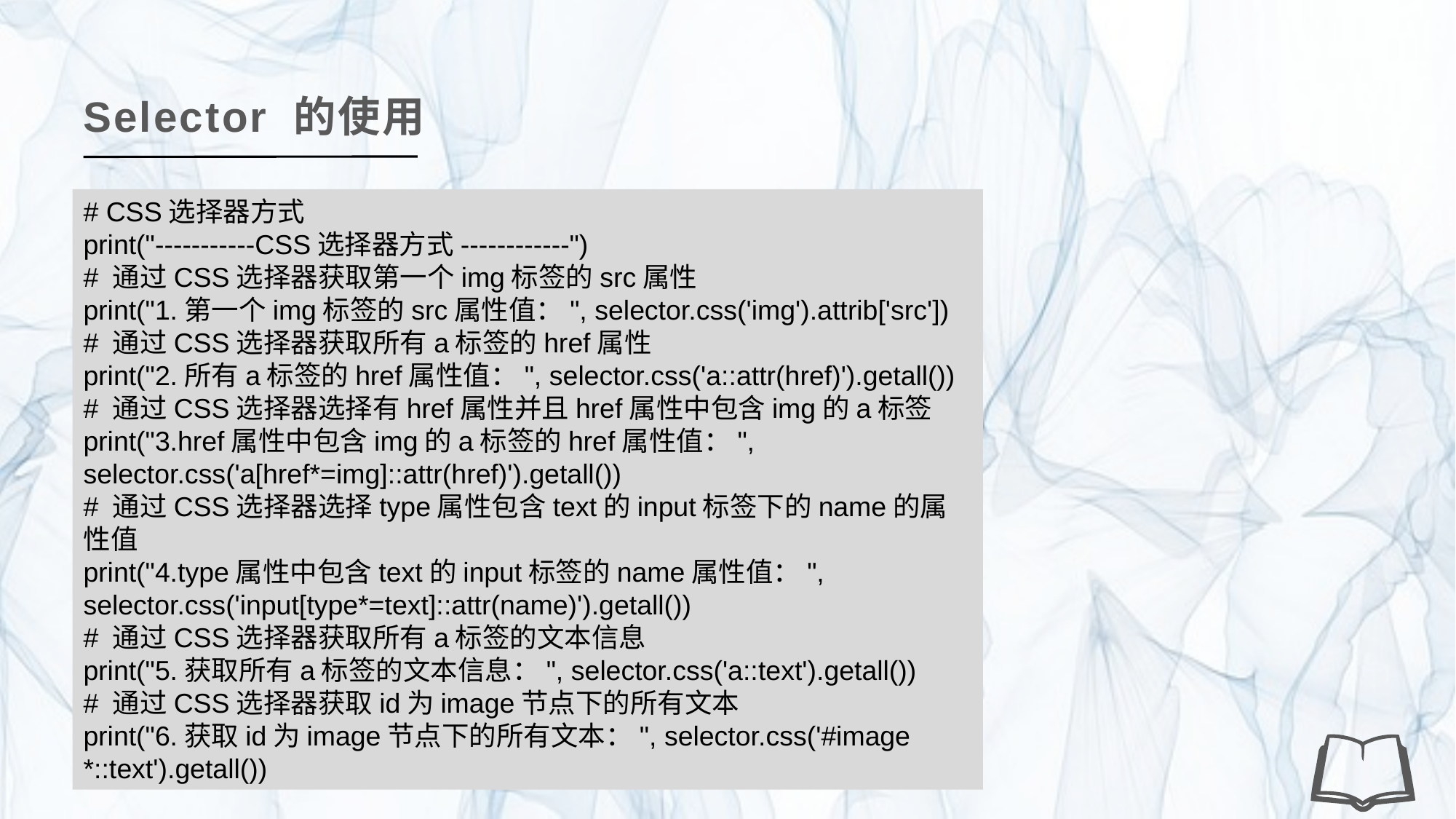

Selector 的使用
# CSS选择器方式
print("-----------CSS选择器方式------------")
# 通过CSS选择器获取第一个img标签的src属性
print("1.第一个img标签的src属性值：", selector.css('img').attrib['src'])
# 通过CSS选择器获取所有a标签的href属性
print("2.所有a标签的href属性值：", selector.css('a::attr(href)').getall())
# 通过CSS选择器选择有href属性并且href属性中包含img的a标签
print("3.href属性中包含img的a标签的href属性值：", selector.css('a[href*=img]::attr(href)').getall())
# 通过CSS选择器选择type属性包含text的input标签下的name的属性值
print("4.type属性中包含text的input标签的name属性值：", selector.css('input[type*=text]::attr(name)').getall())
# 通过CSS选择器获取所有a标签的文本信息
print("5.获取所有a标签的文本信息：", selector.css('a::text').getall())
# 通过CSS选择器获取id为image节点下的所有文本
print("6.获取id为image节点下的所有文本：", selector.css('#image *::text').getall())

60